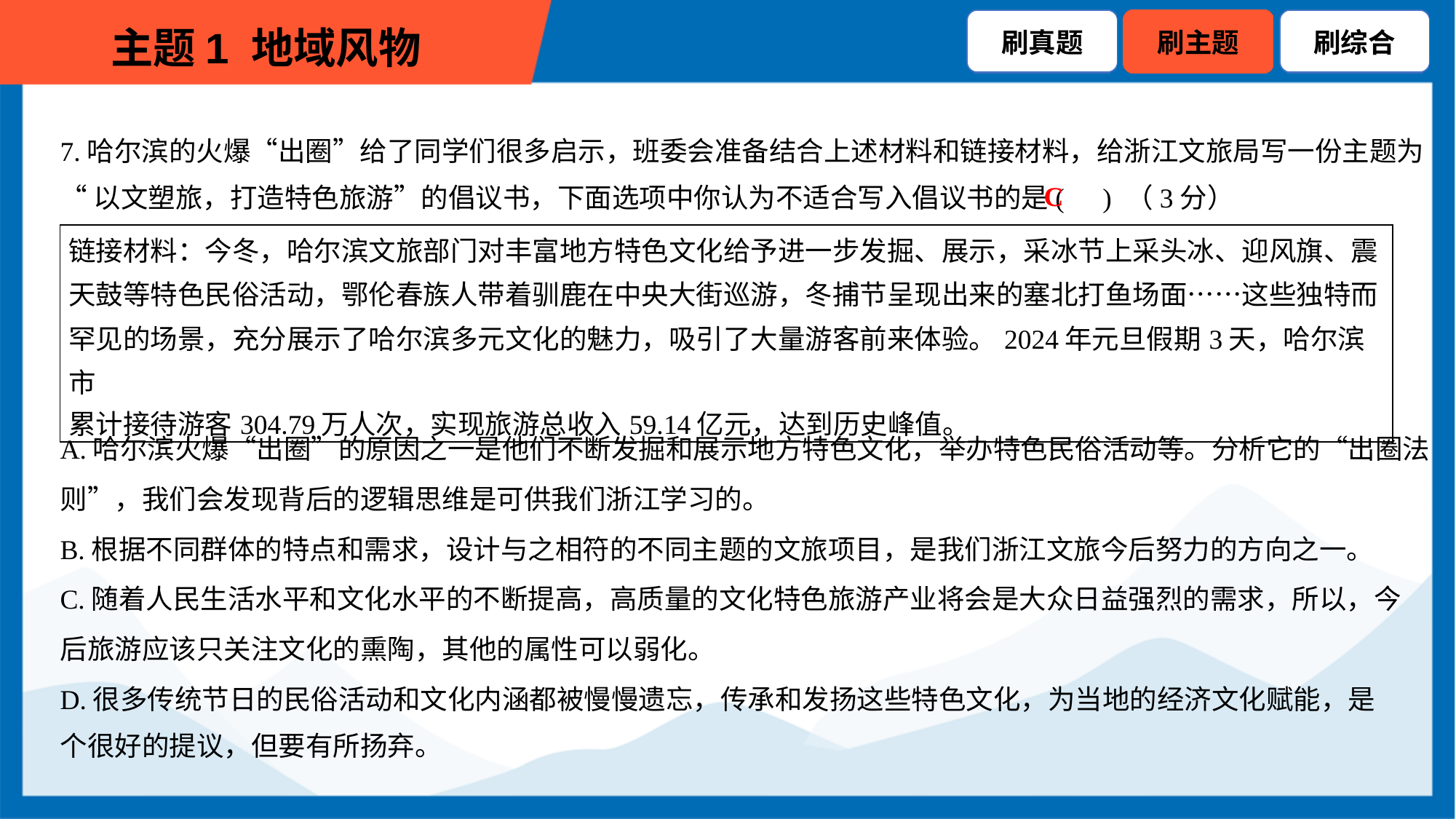

7.哈尔滨的火爆“出圈”给了同学们很多启示，班委会准备结合上述材料和链接材料，给浙江文旅局写一份主题为
“以文塑旅，打造特色旅游”的倡议书，下面选项中你认为不适合写入倡议书的是(     ) （3分）
C
| 链接材料：今冬，哈尔滨文旅部门对丰富地方特色文化给予进一步发掘、展示，采冰节上采头冰、迎风旗、震 天鼓等特色民俗活动，鄂伦春族人带着驯鹿在中央大街巡游，冬捕节呈现出来的塞北打鱼场面……这些独特而 罕见的场景，充分展示了哈尔滨多元文化的魅力，吸引了大量游客前来体验。2024年元旦假期3天，哈尔滨市 累计接待游客304.79万人次，实现旅游总收入59.14亿元，达到历史峰值。 |
| --- |
A.哈尔滨火爆“出圈”的原因之一是他们不断发掘和展示地方特色文化，举办特色民俗活动等。分析它的“出圈法
则”，我们会发现背后的逻辑思维是可供我们浙江学习的。
B.根据不同群体的特点和需求，设计与之相符的不同主题的文旅项目，是我们浙江文旅今后努力的方向之一。
C.随着人民生活水平和文化水平的不断提高，高质量的文化特色旅游产业将会是大众日益强烈的需求，所以，今
后旅游应该只关注文化的熏陶，其他的属性可以弱化。
D.很多传统节日的民俗活动和文化内涵都被慢慢遗忘，传承和发扬这些特色文化，为当地的经济文化赋能，是
个很好的提议，但要有所扬弃。